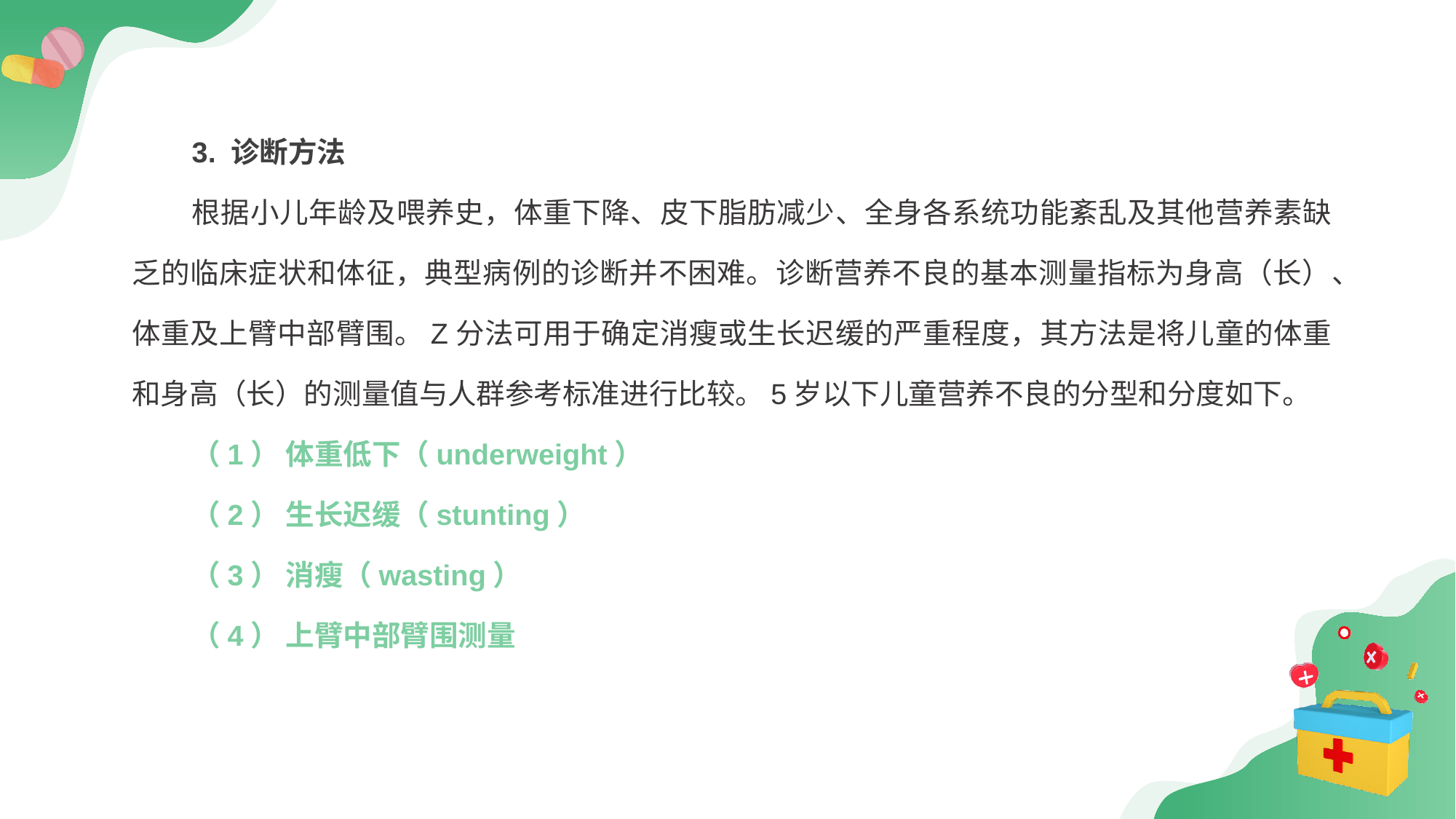

3. 诊断方法
根据小儿年龄及喂养史，体重下降、皮下脂肪减少、全身各系统功能紊乱及其他营养素缺乏的临床症状和体征，典型病例的诊断并不困难。诊断营养不良的基本测量指标为身高（长）、体重及上臂中部臂围。Z分法可用于确定消瘦或生长迟缓的严重程度，其方法是将儿童的体重和身高（长）的测量值与人群参考标准进行比较。5岁以下儿童营养不良的分型和分度如下。
（1） 体重低下（underweight）
（2） 生长迟缓（stunting）
（3） 消瘦（wasting）
（4） 上臂中部臂围测量